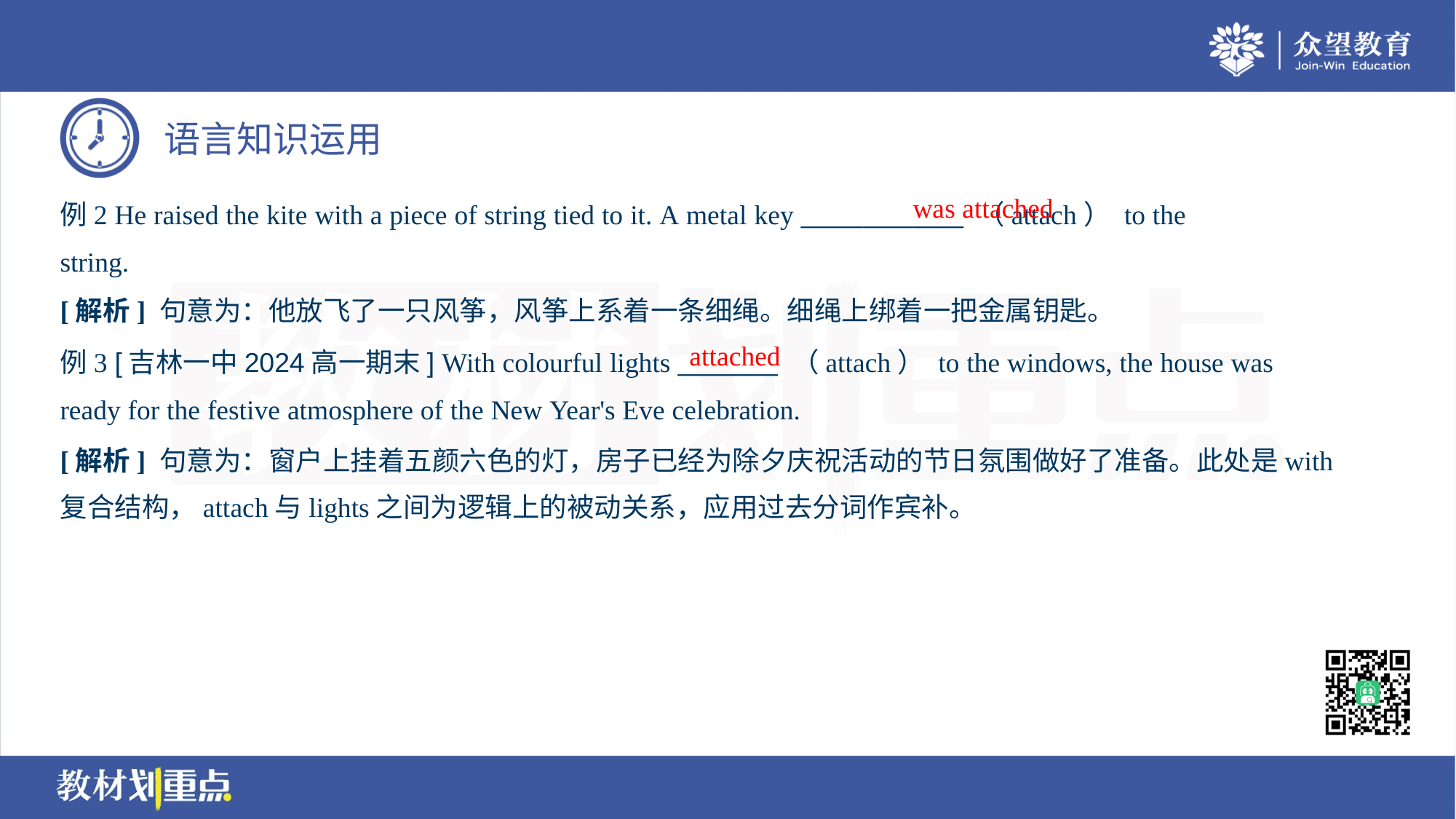

was attached
例2 He raised the kite with a piece of string tied to it. A metal key _____________ （attach） to the
string.
[解析] 句意为：他放飞了一只风筝，风筝上系着一条细绳。细绳上绑着一把金属钥匙。
attached
例3 [吉林一中2024高一期末] With colourful lights ________ （attach） to the windows, the house was
ready for the festive atmosphere of the New Year's Eve celebration.
[解析] 句意为：窗户上挂着五颜六色的灯，房子已经为除夕庆祝活动的节日氛围做好了准备。此处是with
复合结构，attach与lights之间为逻辑上的被动关系，应用过去分词作宾补。